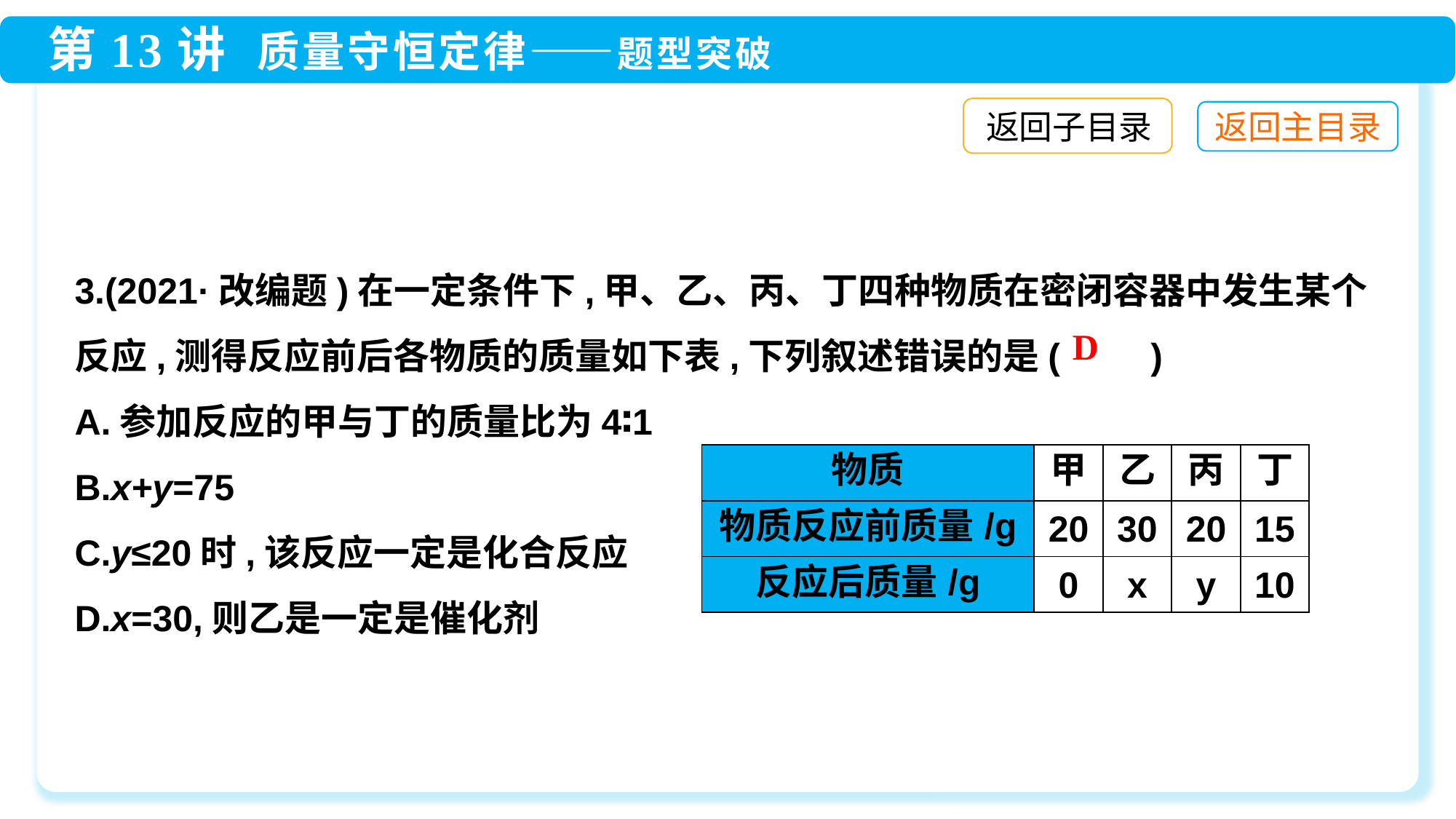

返回子目录
3.(2021·改编题)在一定条件下,甲、乙、丙、丁四种物质在密闭容器中发生某个反应,测得反应前后各物质的质量如下表,下列叙述错误的是(　　)
A.参加反应的甲与丁的质量比为4∶1
B.x+y=75
C.y≤20时,该反应一定是化合反应
D.x=30,则乙是一定是催化剂
D
| 物质 | 甲 | 乙 | 丙 | 丁 |
| --- | --- | --- | --- | --- |
| 物质反应前质量/g | 20 | 30 | 20 | 15 |
| 反应后质量/g | 0 | x | y | 10 |